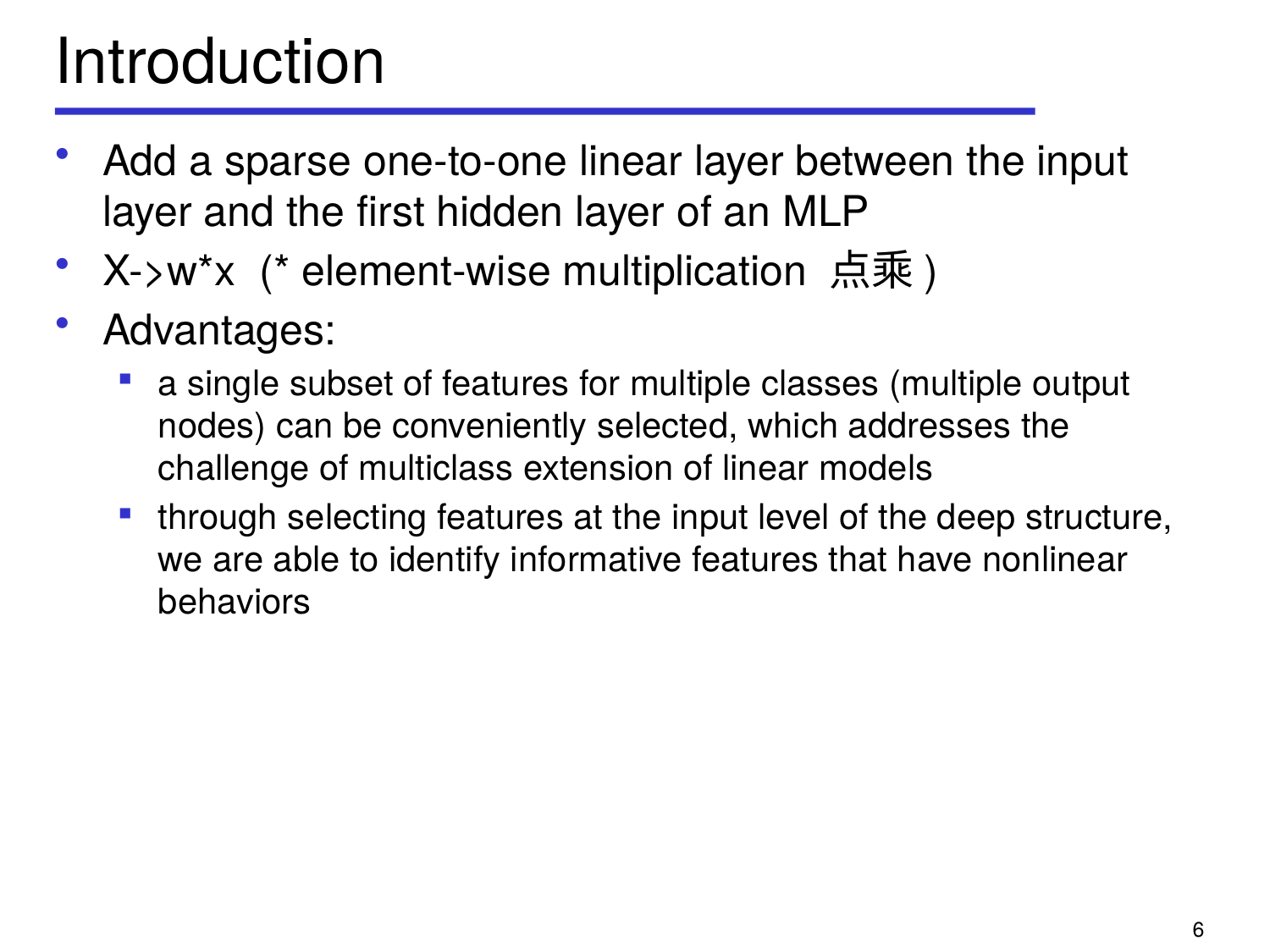

# Introduction
Add a sparse one-to-one linear layer between the input layer and the first hidden layer of an MLP
X->w*x  (* element-wise multiplication 点乘)
Advantages:
a single subset of features for multiple classes (multiple output nodes) can be conveniently selected, which addresses the challenge of multiclass extension of linear models
through selecting features at the input level of the deep structure, we are able to identify informative features that have nonlinear behaviors
6